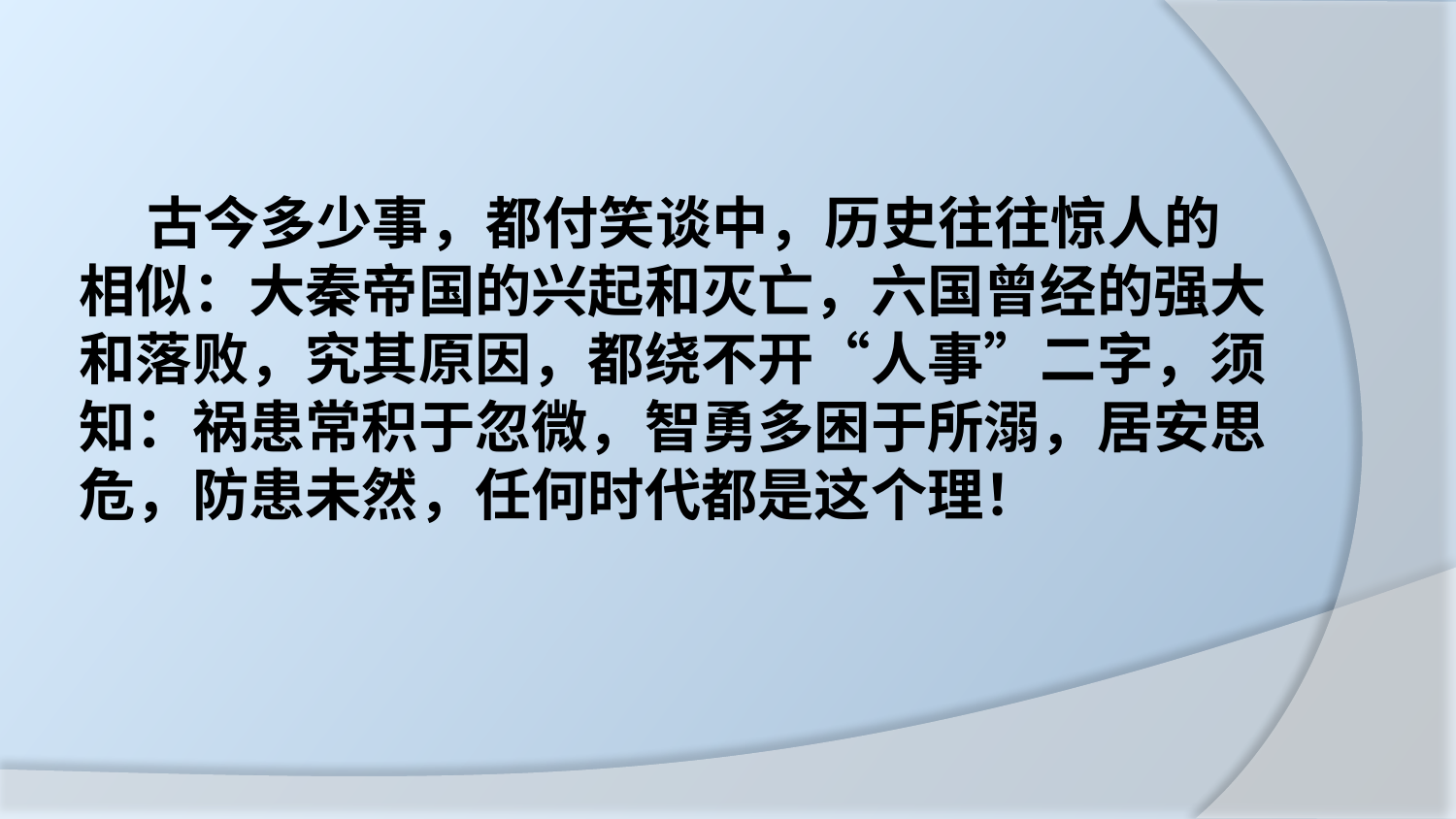

古今多少事，都付笑谈中，历史往往惊人的相似：大秦帝国的兴起和灭亡，六国曾经的强大和落败，究其原因，都绕不开“人事”二字，须知：祸患常积于忽微，智勇多困于所溺，居安思危，防患未然，任何时代都是这个理！